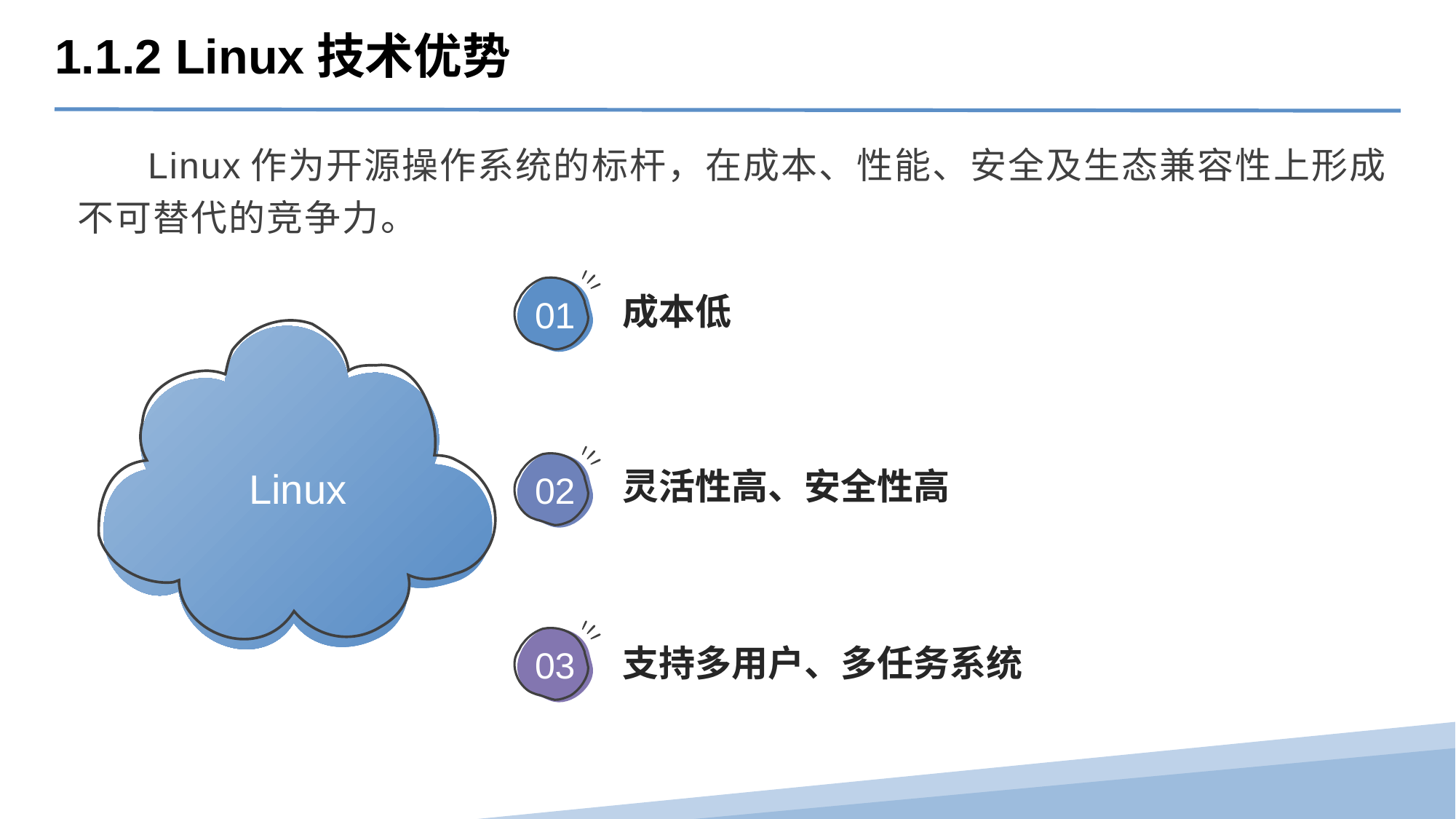

1.1.2 Linux技术优势
      Linux作为开源操作系统的标杆，在成本、性能、安全及生态兼容性上形成不可替代的竞争力。
成本低

01

Linux
灵活性高、安全性高

02
支持多用户、多任务系统

03